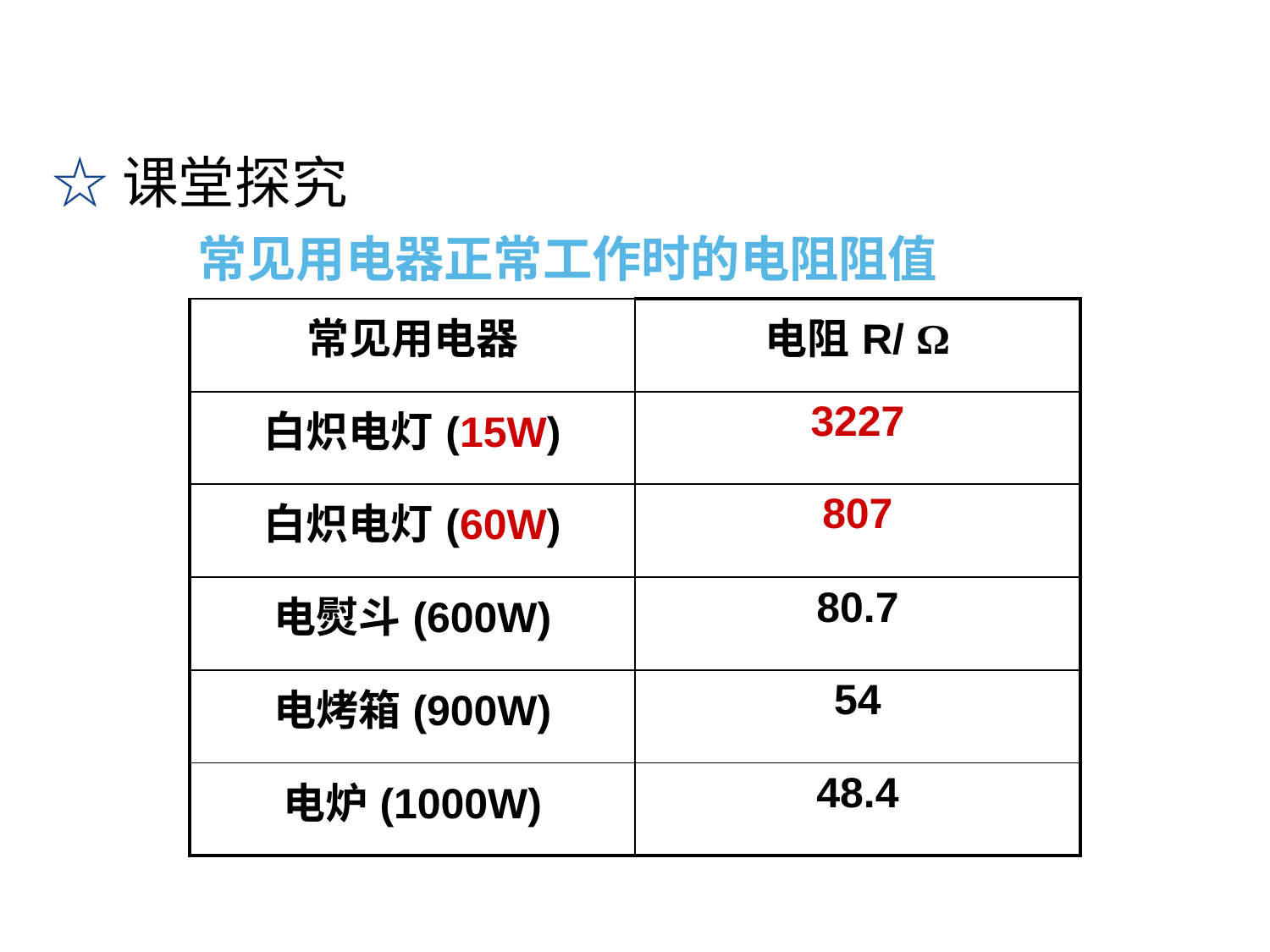

☆课堂探究
常见用电器正常工作时的电阻阻值
| 常见用电器 | 电阻R/ Ω |
| --- | --- |
| 白炽电灯(15W) | 3227 |
| 白炽电灯(60W) | 807 |
| 电熨斗(600W) | 80.7 |
| 电烤箱(900W) | 54 |
| 电炉(1000W) | 48.4 |